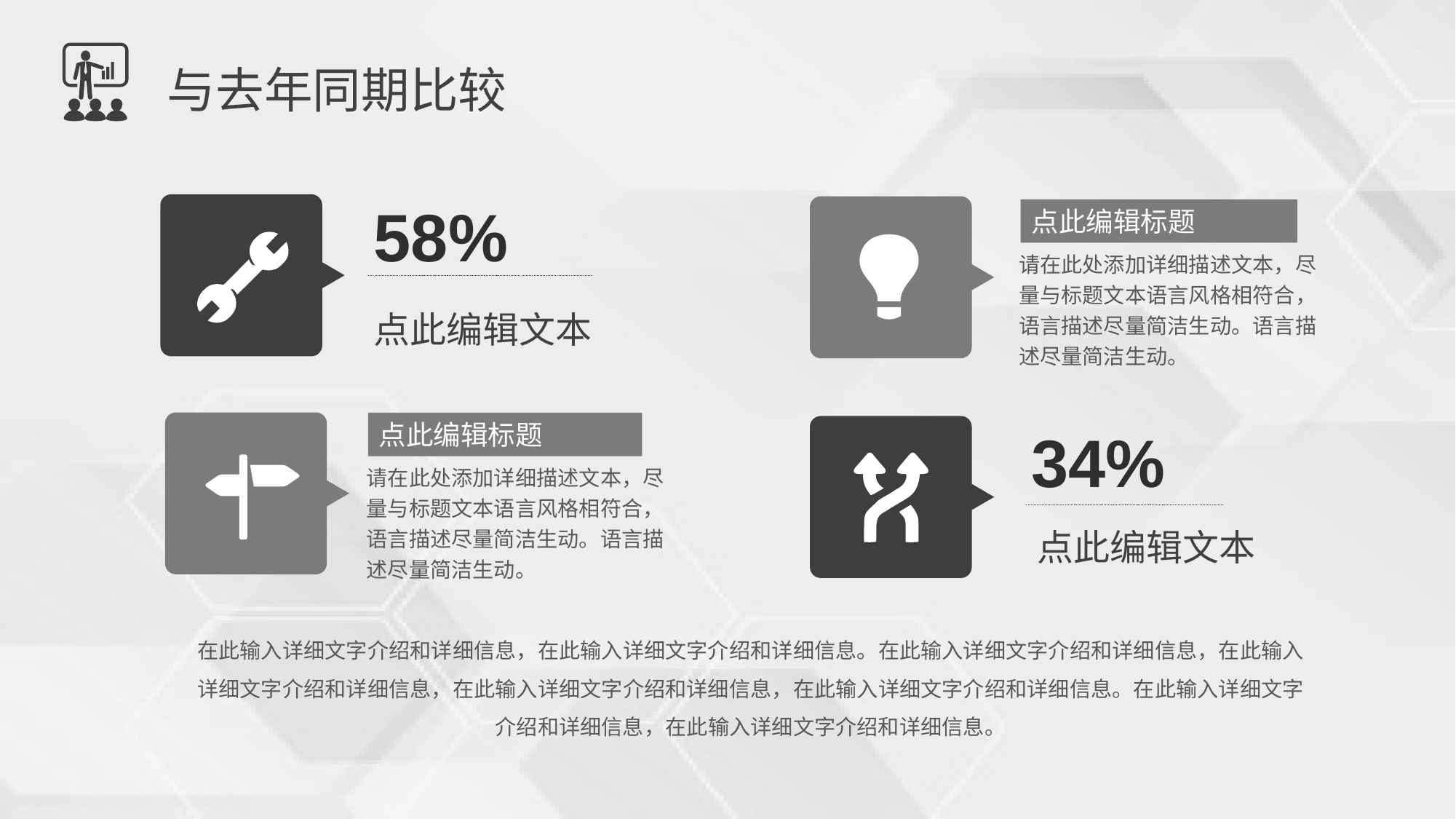

与去年同期比较

58%
点此编辑标题

请在此处添加详细描述文本，尽量与标题文本语言风格相符合，语言描述尽量简洁生动。语言描述尽量简洁生动。
点此编辑文本

点此编辑标题
34%

请在此处添加详细描述文本，尽量与标题文本语言风格相符合，语言描述尽量简洁生动。语言描述尽量简洁生动。

点此编辑文本
在此输入详细文字介绍和详细信息，在此输入详细文字介绍和详细信息。在此输入详细文字介绍和详细信息，在此输入详细文字介绍和详细信息，在此输入详细文字介绍和详细信息，在此输入详细文字介绍和详细信息。在此输入详细文字介绍和详细信息，在此输入详细文字介绍和详细信息。